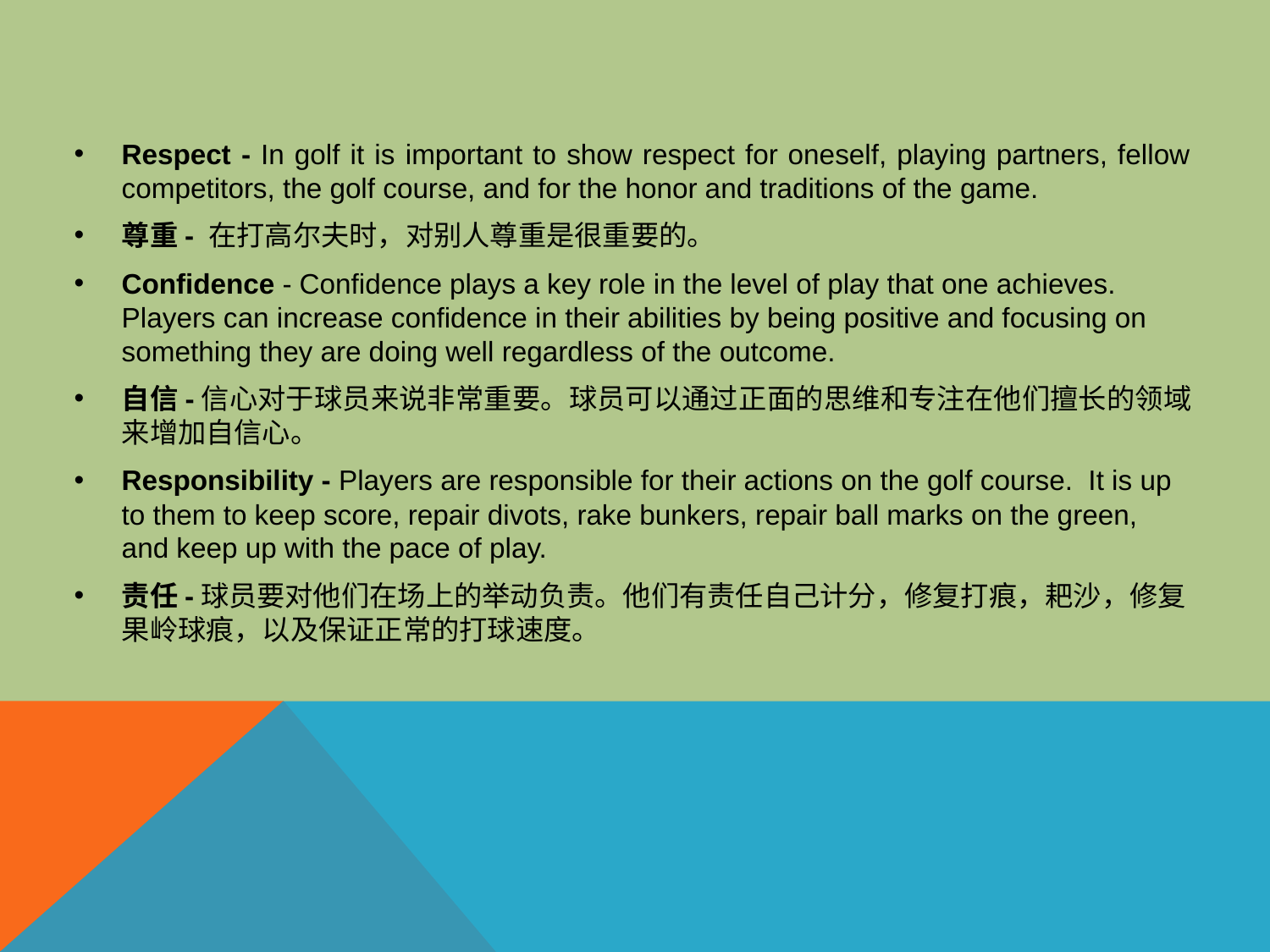

Respect - In golf it is important to show respect for oneself, playing partners, fellow competitors, the golf course, and for the honor and traditions of the game.
尊重- 在打高尔夫时，对别人尊重是很重要的。
Confidence - Confidence plays a key role in the level of play that one achieves.  Players can increase confidence in their abilities by being positive and focusing on something they are doing well regardless of the outcome.
自信-信心对于球员来说非常重要。球员可以通过正面的思维和专注在他们擅长的领域来增加自信心。
Responsibility - Players are responsible for their actions on the golf course.  It is up to them to keep score, repair divots, rake bunkers, repair ball marks on the green, and keep up with the pace of play.
责任-球员要对他们在场上的举动负责。他们有责任自己计分，修复打痕，耙沙，修复果岭球痕，以及保证正常的打球速度。